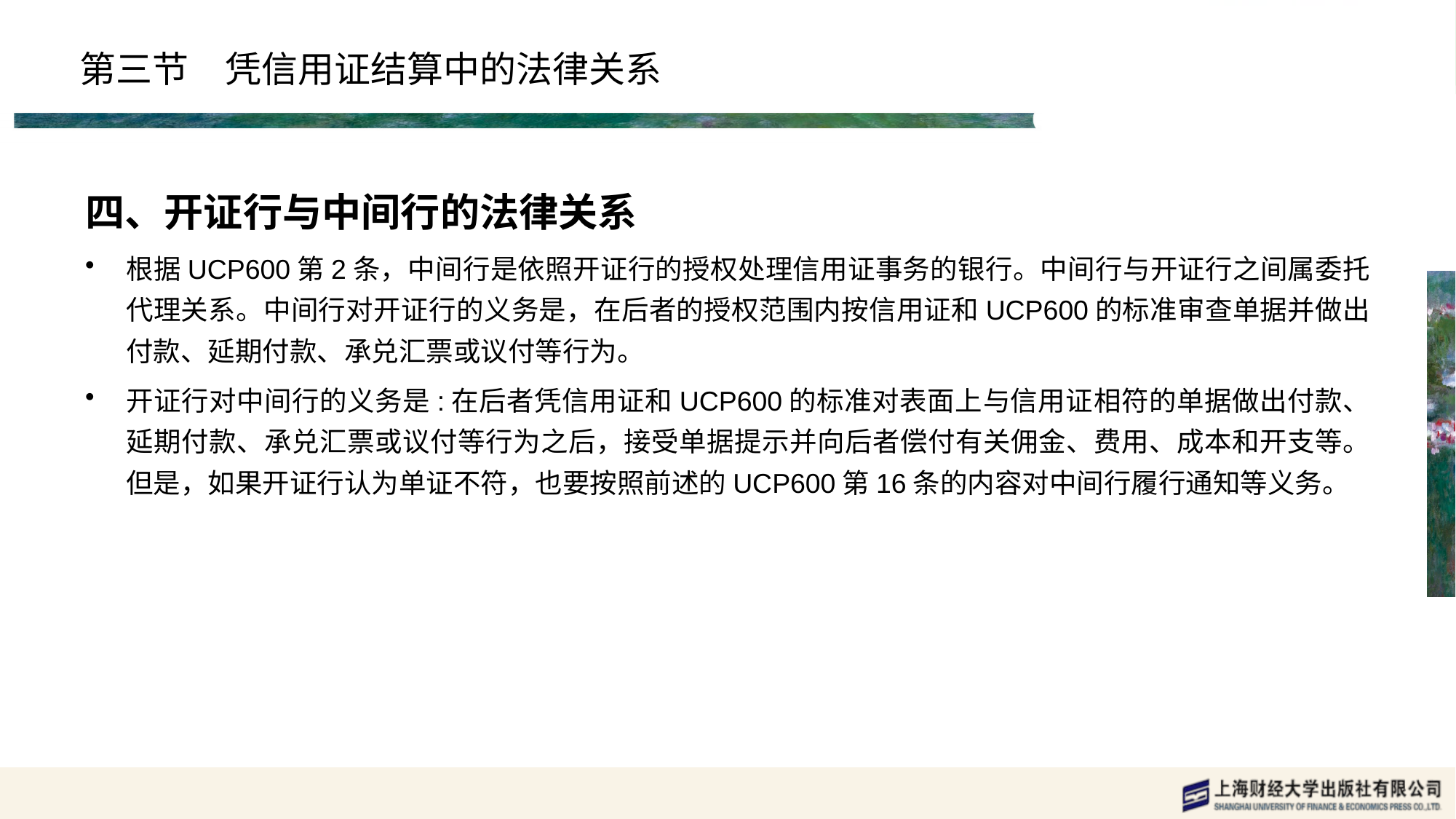

# 第三节　凭信用证结算中的法律关系
四、开证行与中间行的法律关系
根据UCP600第2条，中间行是依照开证行的授权处理信用证事务的银行。中间行与开证行之间属委托代理关系。中间行对开证行的义务是，在后者的授权范围内按信用证和UCP600的标准审查单据并做出付款、延期付款、承兑汇票或议付等行为。
开证行对中间行的义务是:在后者凭信用证和UCP600的标准对表面上与信用证相符的单据做出付款、延期付款、承兑汇票或议付等行为之后，接受单据提示并向后者偿付有关佣金、费用、成本和开支等。但是，如果开证行认为单证不符，也要按照前述的UCP600第16条的内容对中间行履行通知等义务。